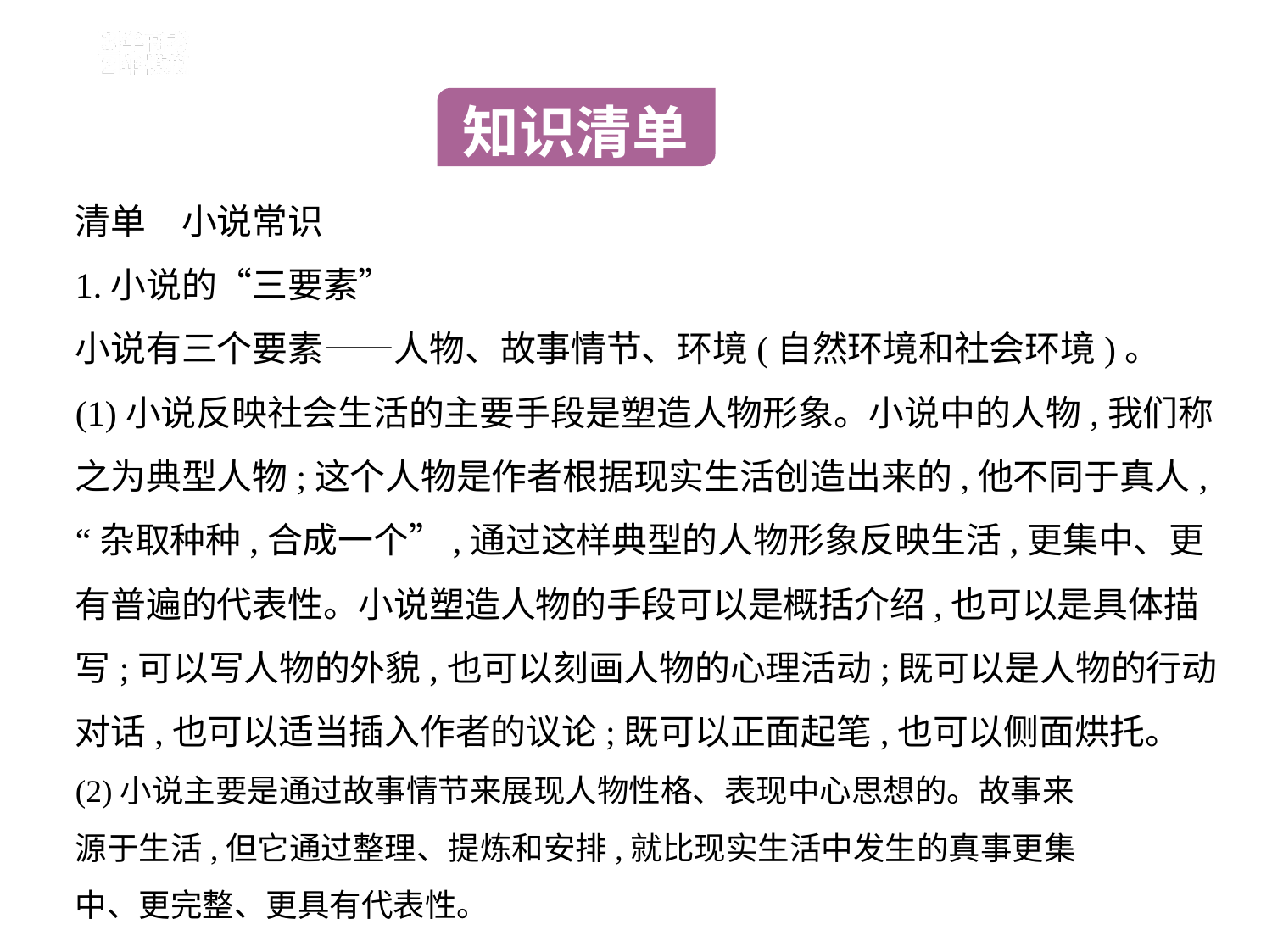

知识清单
清单　小说常识
1.小说的“三要素”
小说有三个要素——人物、故事情节、环境(自然环境和社会环境)。
(1)小说反映社会生活的主要手段是塑造人物形象。小说中的人物,我们称
之为典型人物;这个人物是作者根据现实生活创造出来的,他不同于真人,
“杂取种种,合成一个”,通过这样典型的人物形象反映生活,更集中、更
有普遍的代表性。小说塑造人物的手段可以是概括介绍,也可以是具体描
写;可以写人物的外貌,也可以刻画人物的心理活动;既可以是人物的行动
对话,也可以适当插入作者的议论;既可以正面起笔,也可以侧面烘托。
(2)小说主要是通过故事情节来展现人物性格、表现中心思想的。故事来
源于生活,但它通过整理、提炼和安排,就比现实生活中发生的真事更集
中、更完整、更具有代表性。